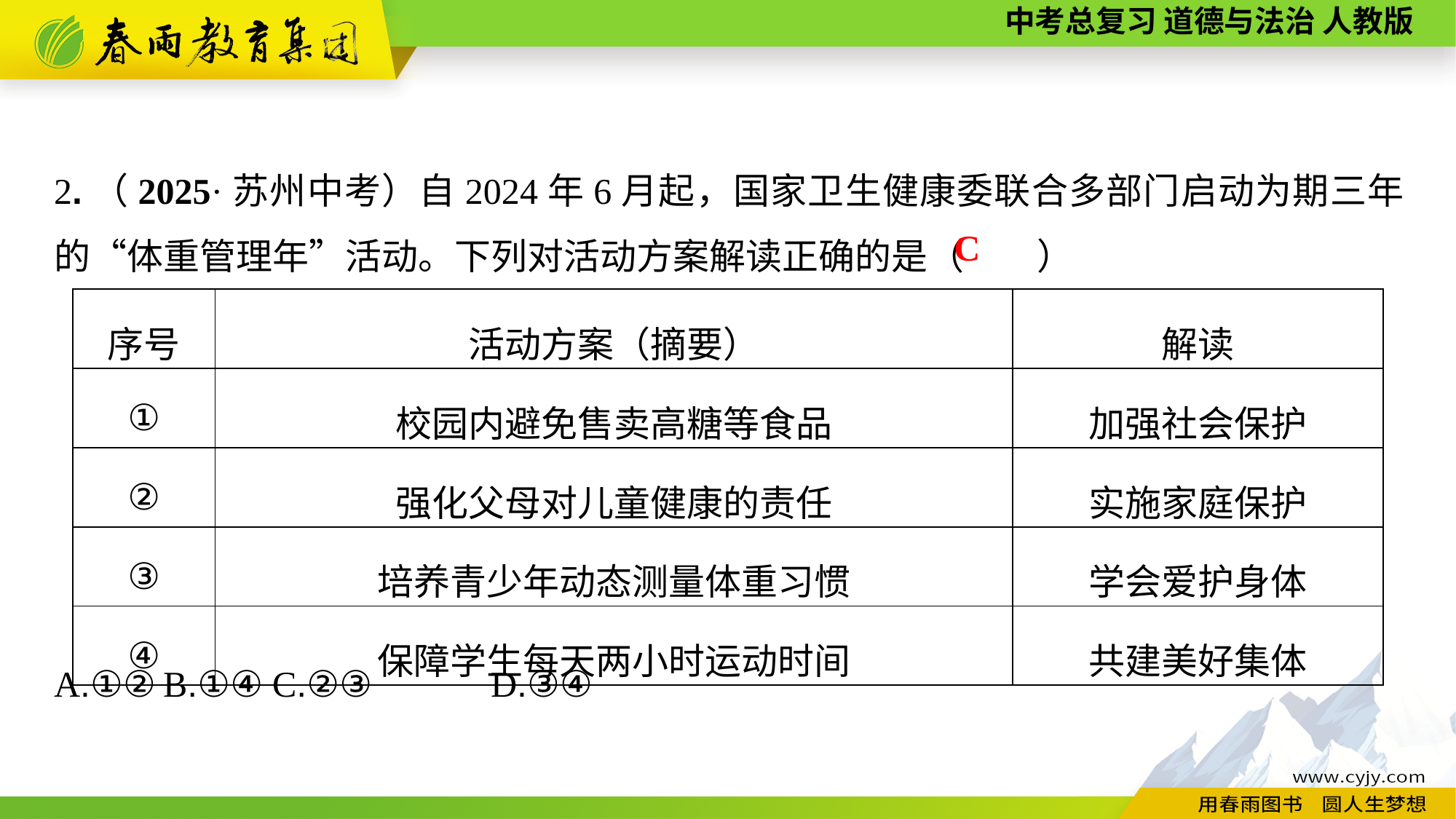

2.（2025·苏州中考）自2024年6月起，国家卫生健康委联合多部门启动为期三年的“体重管理年”活动。下列对活动方案解读正确的是（　　）
C
| 序号 | 活动方案（摘要） | 解读 |
| --- | --- | --- |
| ① | 校园内避免售卖高糖等食品 | 加强社会保护 |
| ② | 强化父母对儿童健康的责任 | 实施家庭保护 |
| ③ | 培养青少年动态测量体重习惯 | 学会爱护身体 |
| ④ | 保障学生每天两小时运动时间 | 共建美好集体 |
A.①②	B.①④	C.②③		D.③④